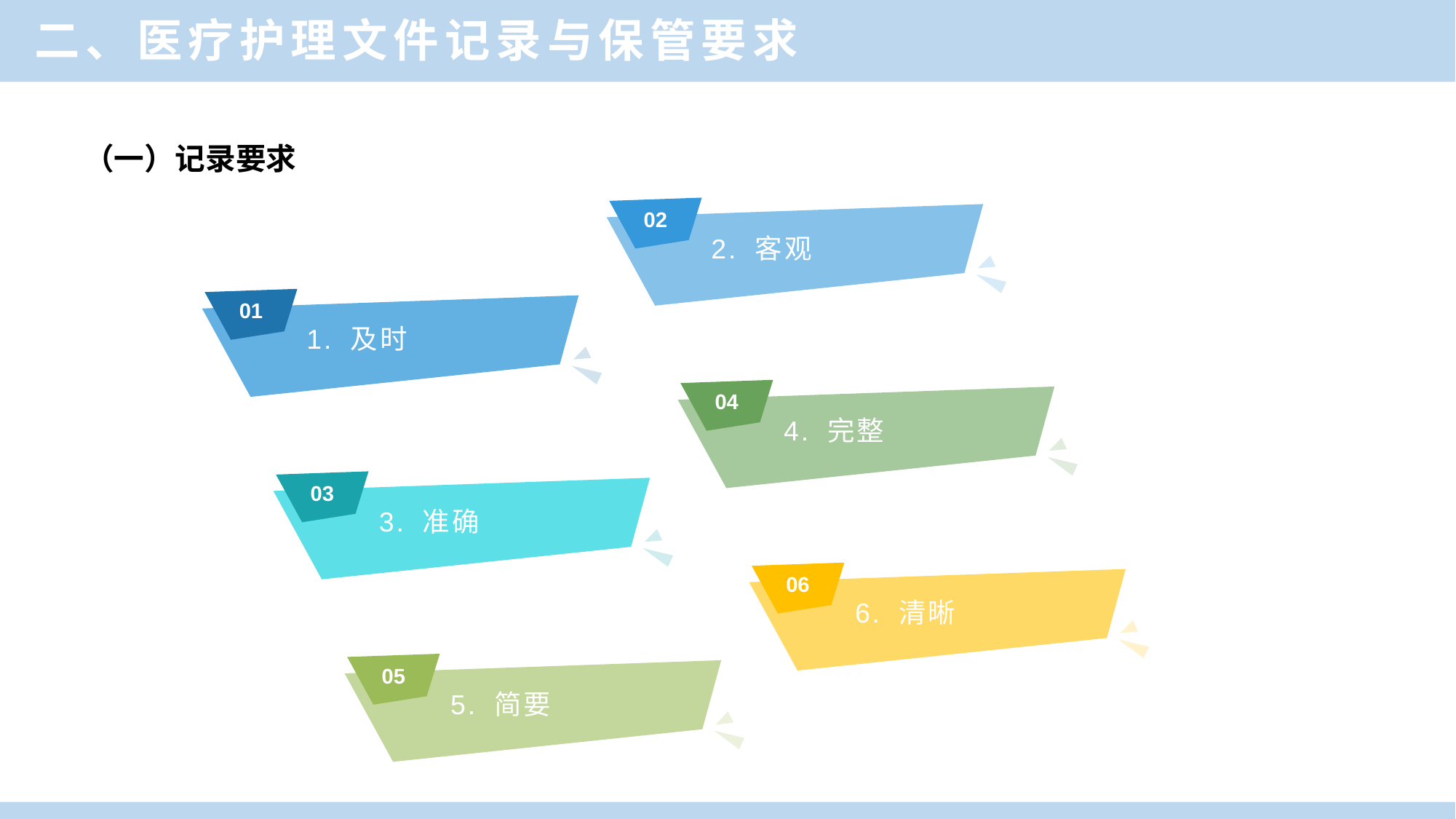

二、医疗护理文件记录与保管要求
单击此处添加标题
（一）记录要求

02

2. 客观

01

1. 及时

04

4. 完整

03

3. 准确

06

6. 清晰

05

5. 简要